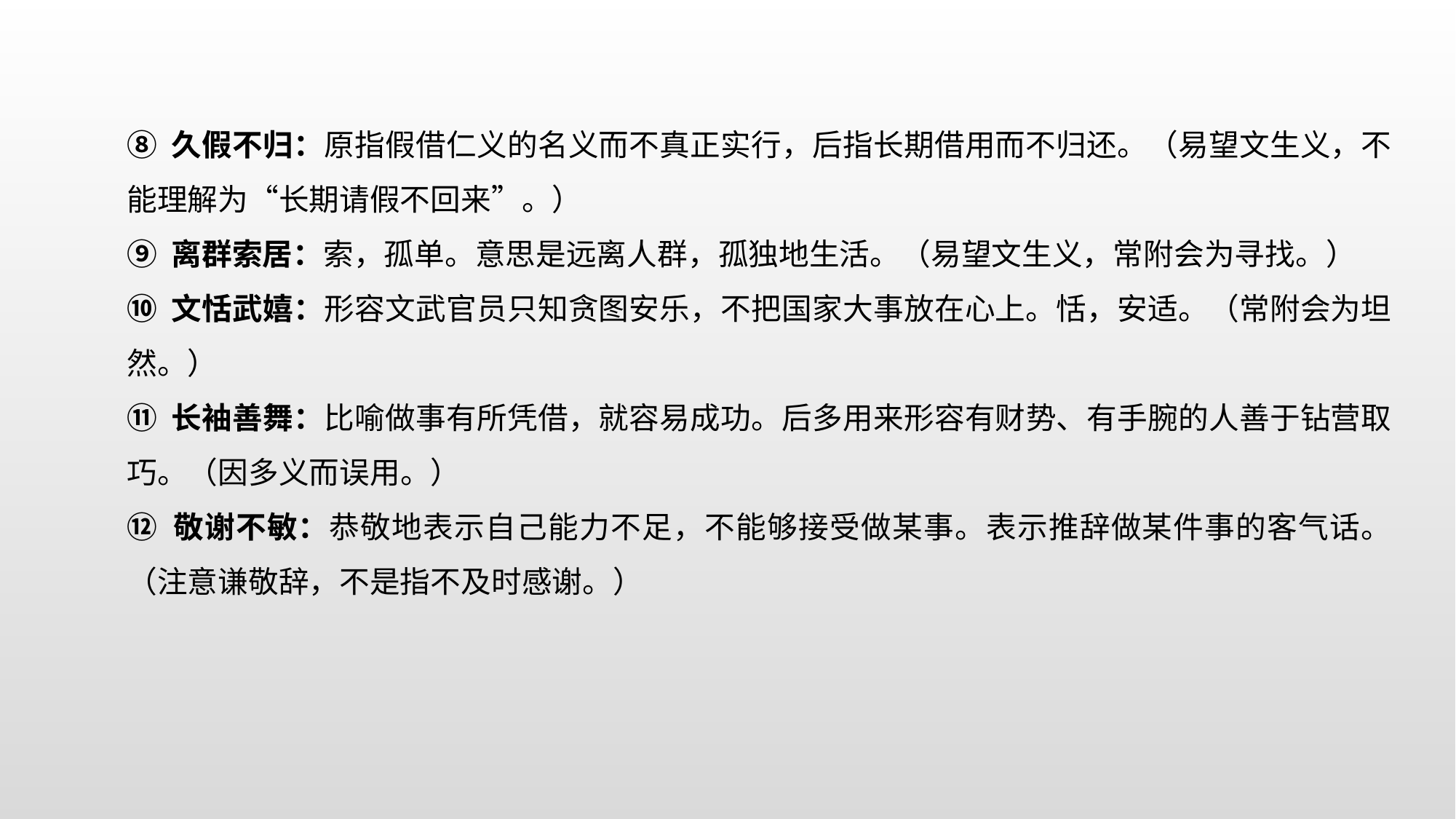

⑧ 久假不归：原指假借仁义的名义而不真正实行，后指长期借用而不归还。（易望文生义，不能理解为“长期请假不回来”。）
⑨ 离群索居：索，孤单。意思是远离人群，孤独地生活。（易望文生义，常附会为寻找。）
⑩ 文恬武嬉：形容文武官员只知贪图安乐，不把国家大事放在心上。恬，安适。（常附会为坦然。）
⑪ 长袖善舞：比喻做事有所凭借，就容易成功。后多用来形容有财势、有手腕的人善于钻营取巧。（因多义而误用。）
⑫ 敬谢不敏：恭敬地表示自己能力不足，不能够接受做某事。表示推辞做某件事的客气话。（注意谦敬辞，不是指不及时感谢。）